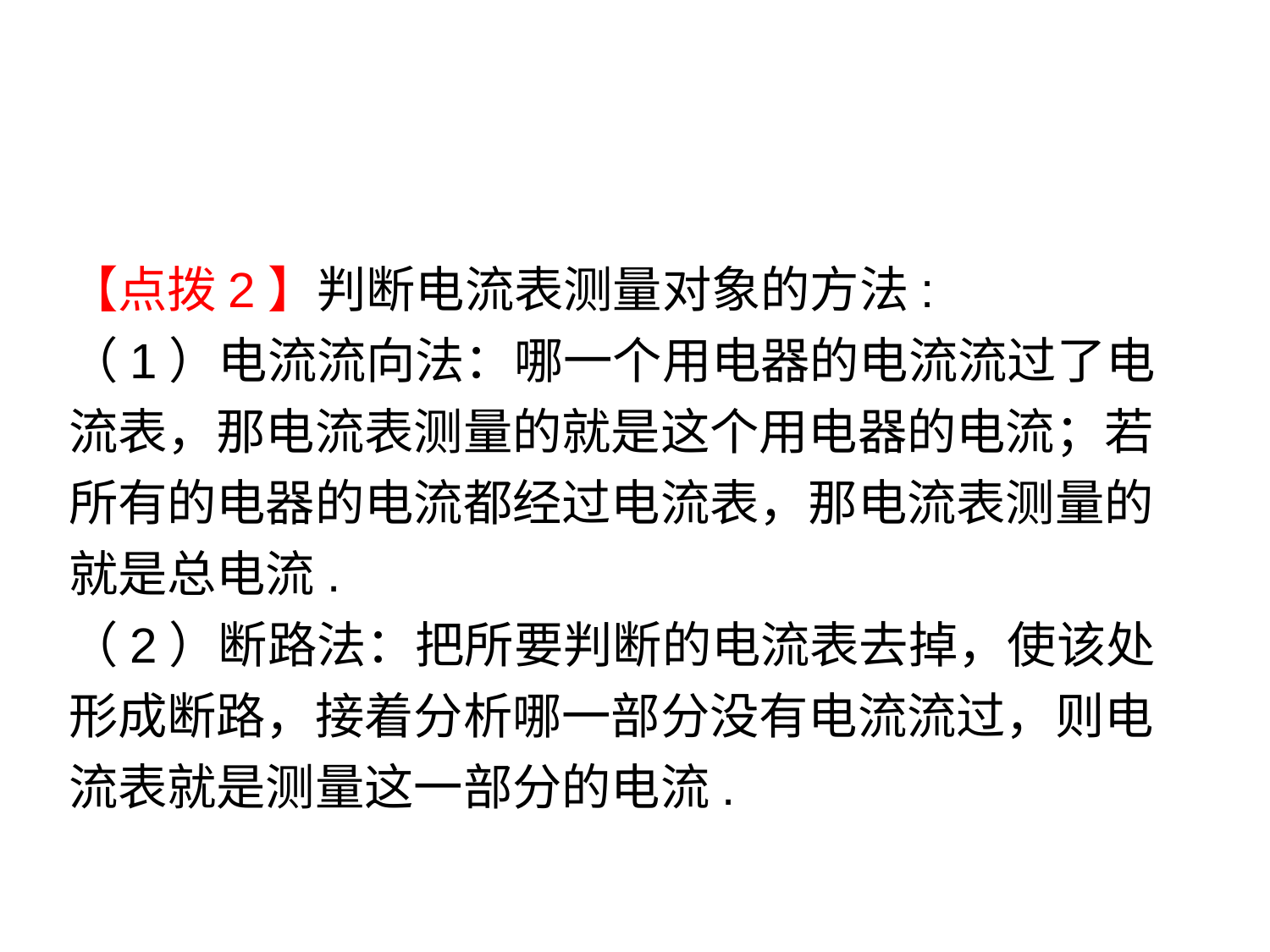

【点拨2】判断电流表测量对象的方法:
（1）电流流向法：哪一个用电器的电流流过了电流表，那电流表测量的就是这个用电器的电流；若所有的电器的电流都经过电流表，那电流表测量的就是总电流.
（2）断路法：把所要判断的电流表去掉，使该处形成断路，接着分析哪一部分没有电流流过，则电流表就是测量这一部分的电流.